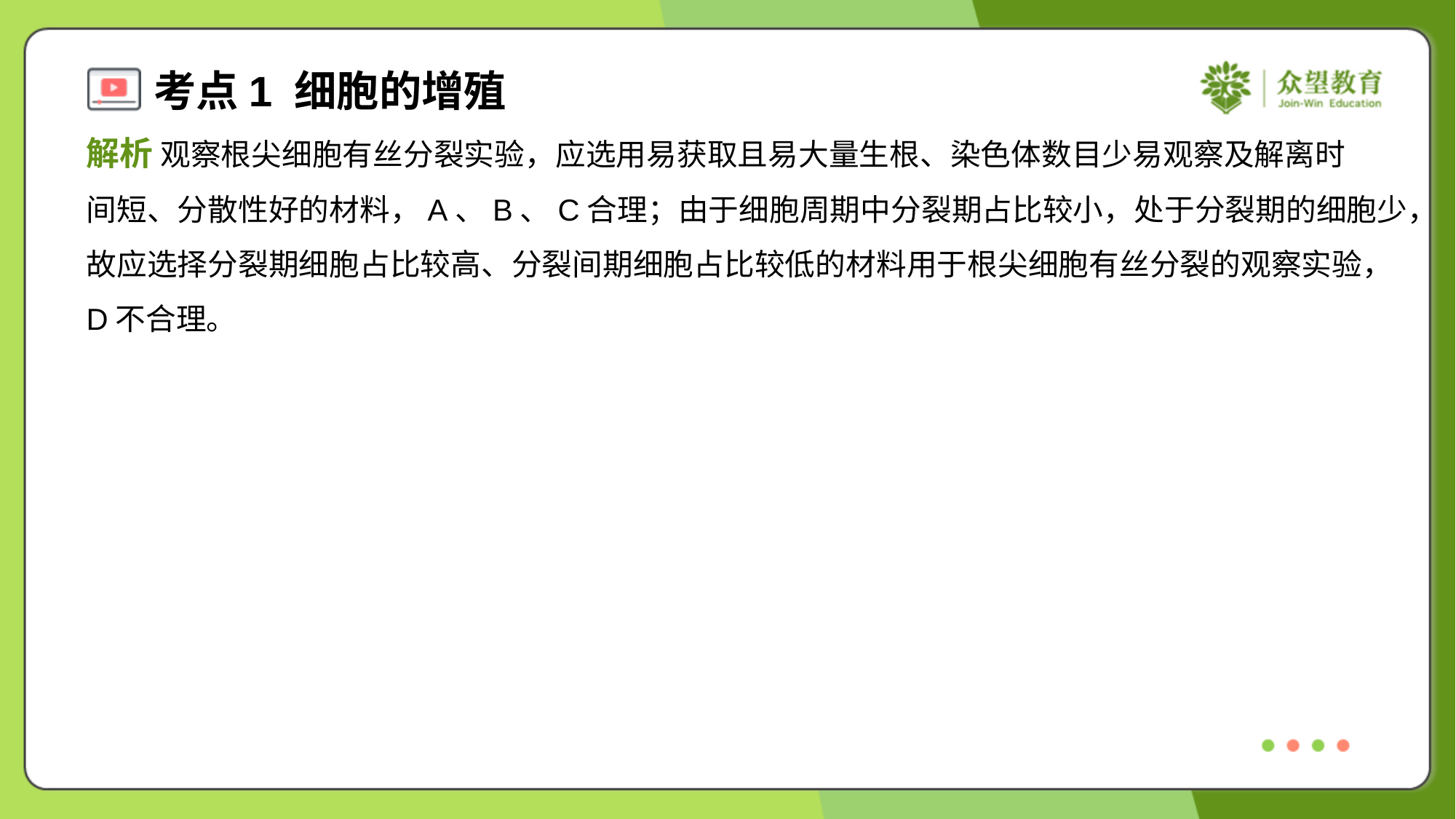

解析 观察根尖细胞有丝分裂实验，应选用易获取且易大量生根、染色体数目少易观察及解离时
间短、分散性好的材料，A、B、C合理；由于细胞周期中分裂期占比较小，处于分裂期的细胞少，
故应选择分裂期细胞占比较高、分裂间期细胞占比较低的材料用于根尖细胞有丝分裂的观察实验，
D不合理。